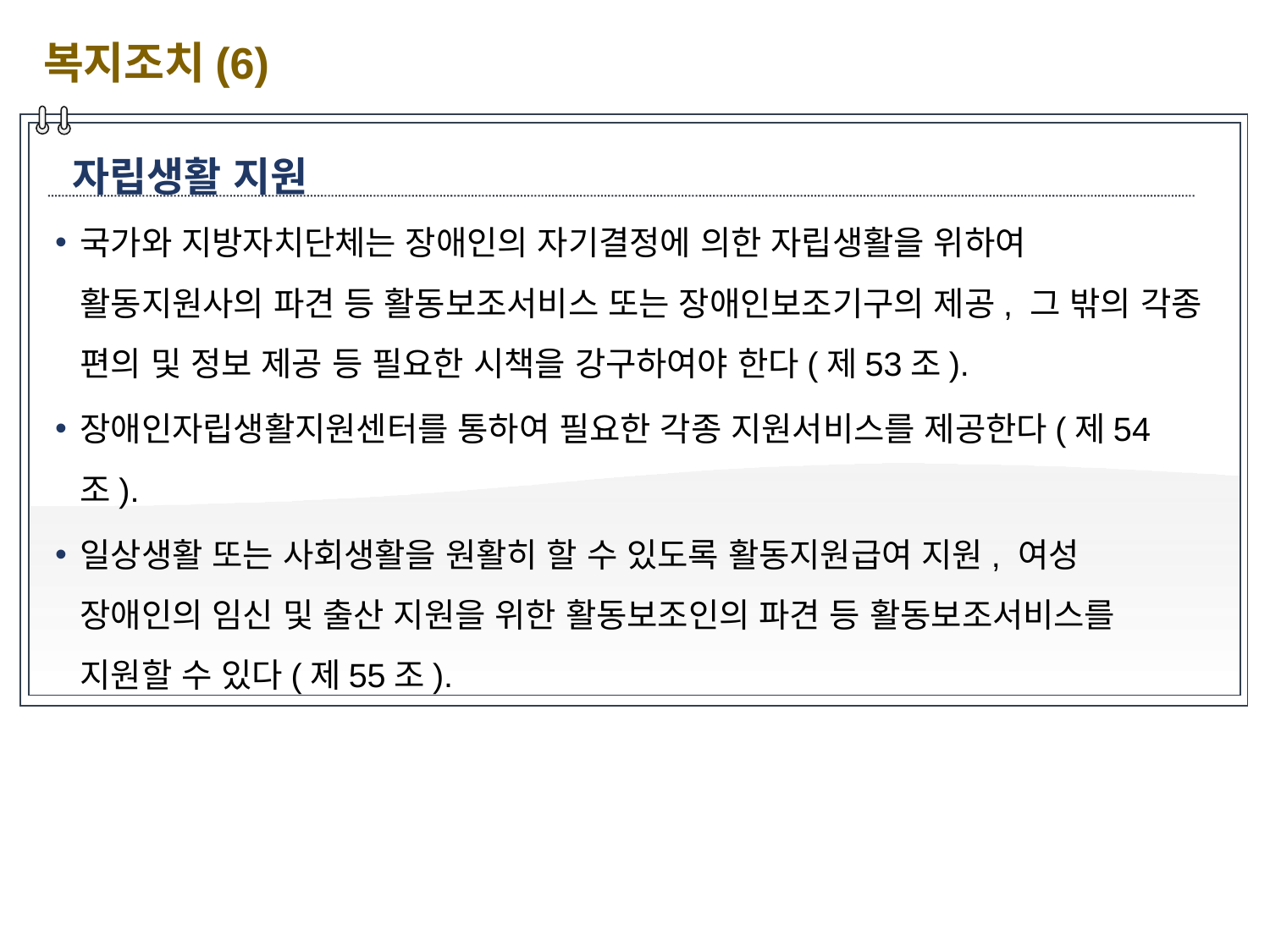

복지조치(6)

자립생활 지원
국가와 지방자치단체는 장애인의 자기결정에 의한 자립생활을 위하여 활동지원사의 파견 등 활동보조서비스 또는 장애인보조기구의 제공, 그 밖의 각종 편의 및 정보 제공 등 필요한 시책을 강구하여야 한다(제53조).
장애인자립생활지원센터를 통하여 필요한 각종 지원서비스를 제공한다(제54조).
일상생활 또는 사회생활을 원활히 할 수 있도록 활동지원급여 지원, 여성 장애인의 임신 및 출산 지원을 위한 활동보조인의 파견 등 활동보조서비스를 지원할 수 있다(제55조).